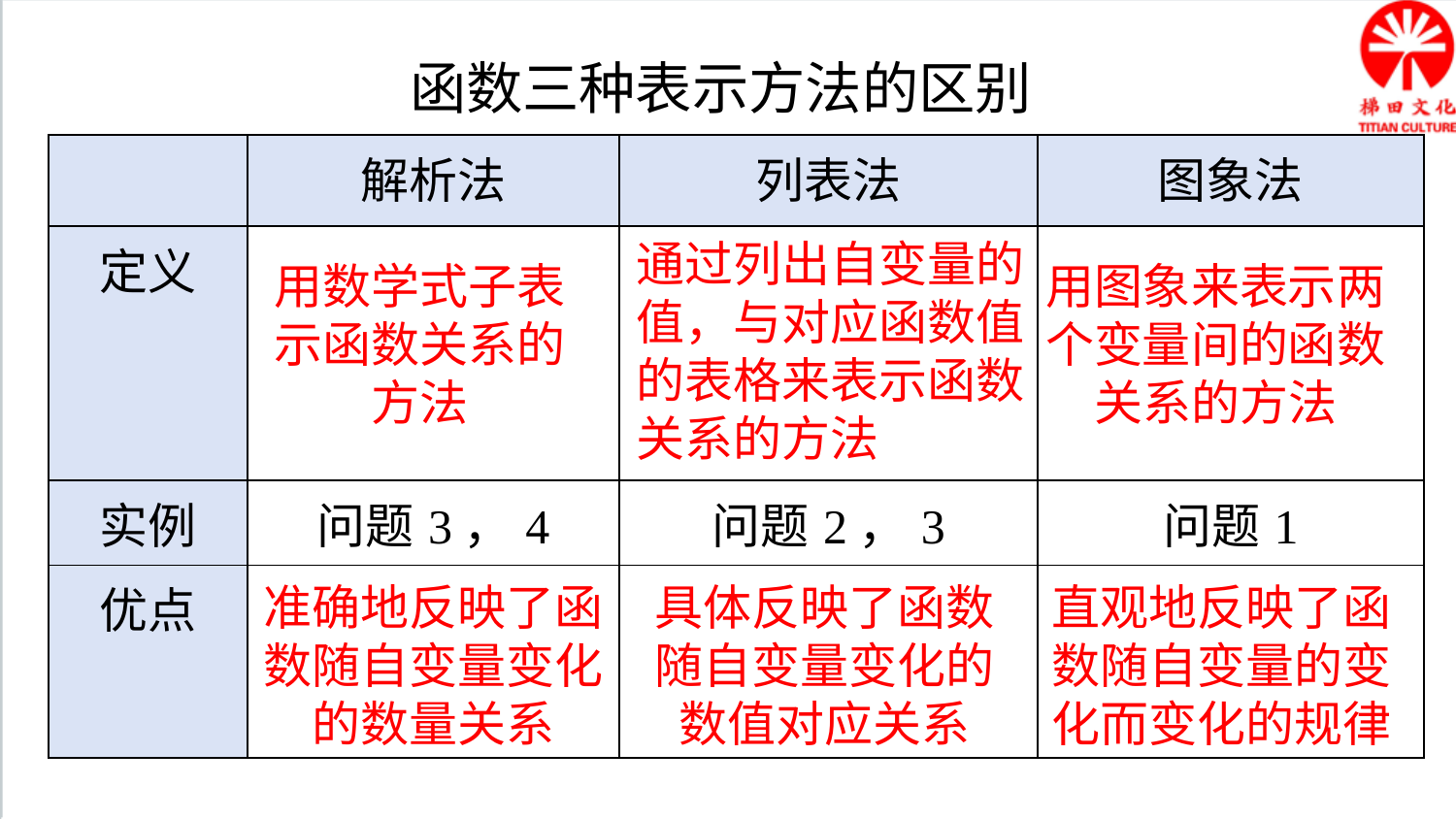

函数三种表示方法的区别
|  | 解析法 | 列表法 | 图象法 |
| --- | --- | --- | --- |
| 定义 |  |  |  |
| 实例 | 问题3，4 | 问题2，3 | 问题1 |
| 优点 |  |  |  |
通过列出自变量的值，与对应函数值的表格来表示函数关系的方法

用数学式子表示函数关系的方法
用图象来表示两个变量间的函数关系的方法
具体反映了函数随自变量变化的数值对应关系
准确地反映了函数随自变量变化的数量关系
直观地反映了函数随自变量的变化而变化的规律